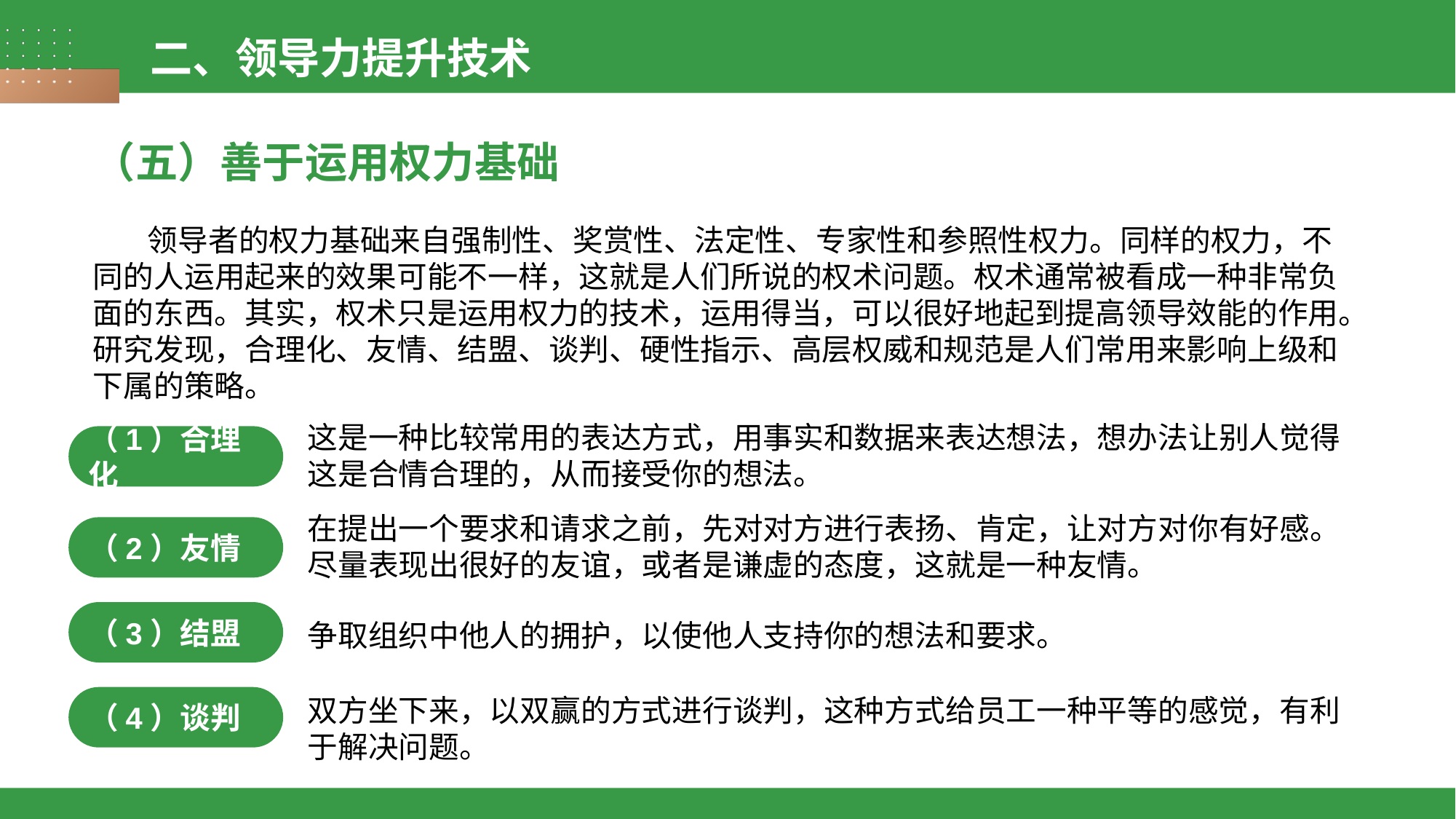

二、领导力提升技术
（五）善于运用权力基础
领导者的权力基础来自强制性、奖赏性、法定性、专家性和参照性权力。同样的权力，不同的人运用起来的效果可能不一样，这就是人们所说的权术问题。权术通常被看成一种非常负面的东西。其实，权术只是运用权力的技术，运用得当，可以很好地起到提高领导效能的作用。研究发现，合理化、友情、结盟、谈判、硬性指示、高层权威和规范是人们常用来影响上级和下属的策略。
这是一种比较常用的表达方式，用事实和数据来表达想法，想办法让别人觉得这是合情合理的，从而接受你的想法。
（1）合理化
在提出一个要求和请求之前，先对对方进行表扬、肯定，让对方对你有好感。尽量表现出很好的友谊，或者是谦虚的态度，这就是一种友情。
（2）友情
（3）结盟
争取组织中他人的拥护，以使他人支持你的想法和要求。
双方坐下来，以双赢的方式进行谈判，这种方式给员工一种平等的感觉，有利于解决问题。
（4）谈判